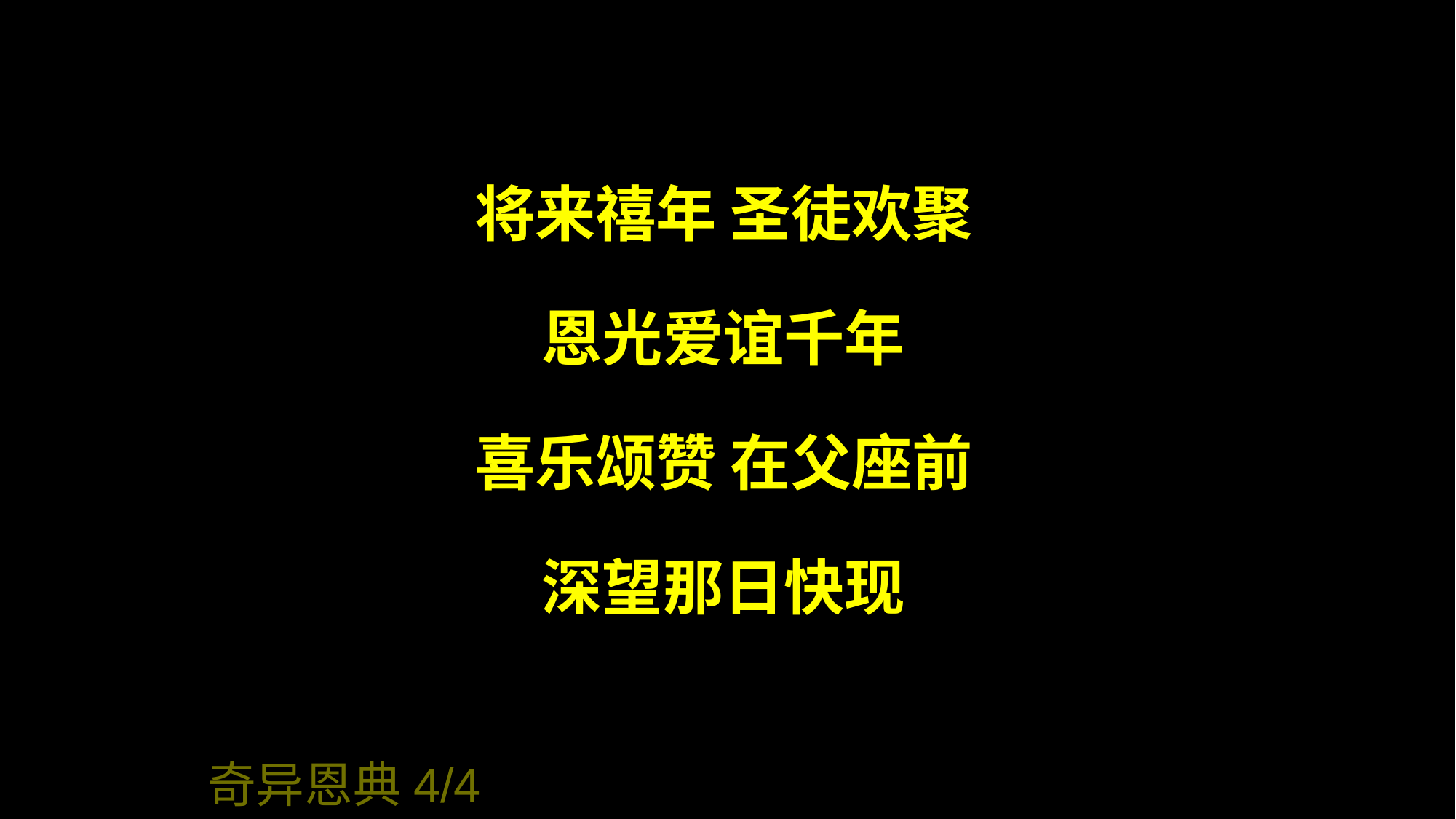

将来禧年 圣徒欢聚
恩光爱谊千年
喜乐颂赞 在父座前
深望那日快现
奇异恩典4/4